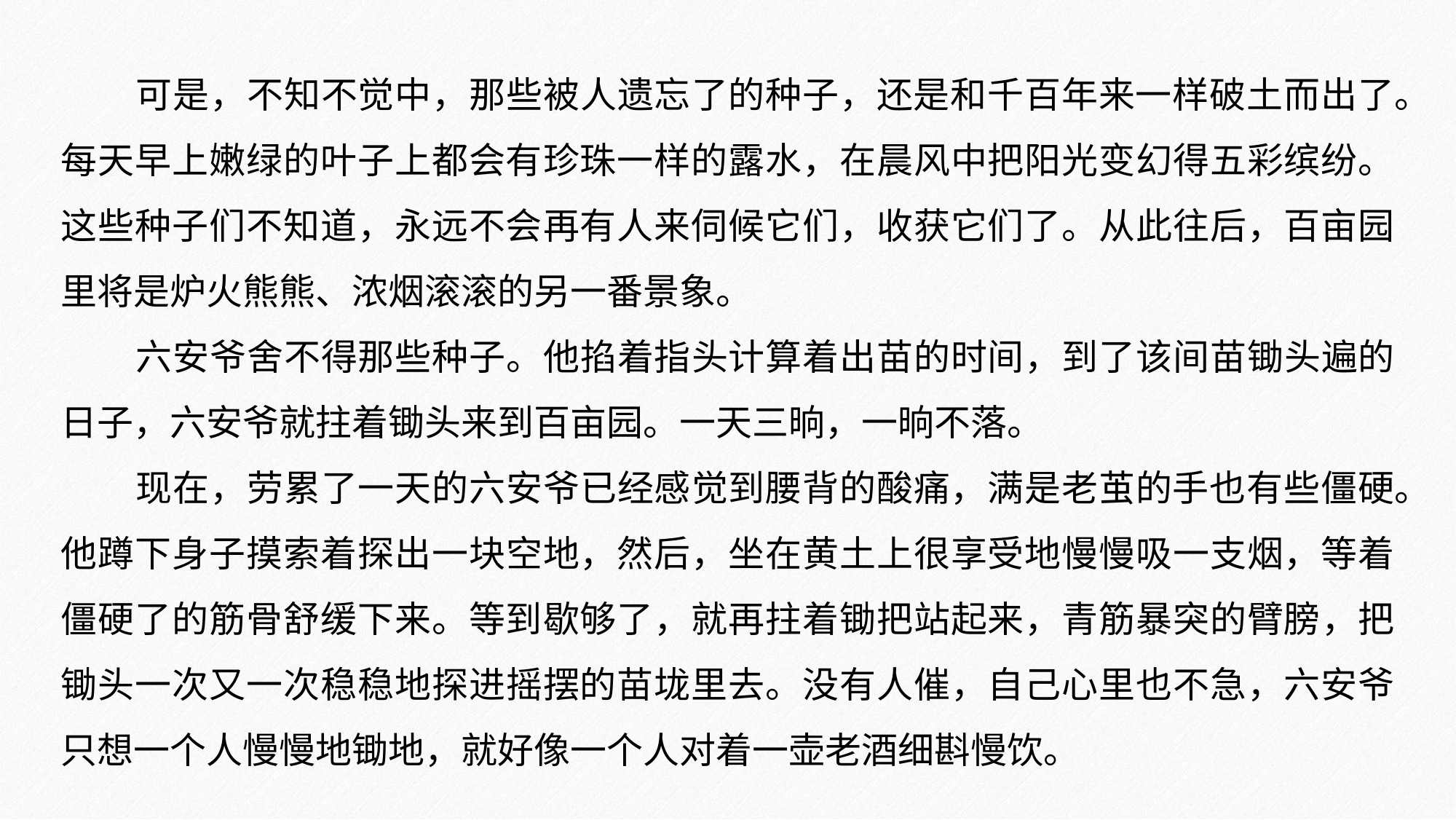

可是，不知不觉中，那些被人遗忘了的种子，还是和千百年来一样破土而出了。每天早上嫩绿的叶子上都会有珍珠一样的露水，在晨风中把阳光变幻得五彩缤纷。这些种子们不知道，永远不会再有人来伺候它们，收获它们了。从此往后，百亩园里将是炉火熊熊、浓烟滚滚的另一番景象。
六安爷舍不得那些种子。他掐着指头计算着出苗的时间，到了该间苗锄头遍的日子，六安爷就拄着锄头来到百亩园。一天三晌，一晌不落。
现在，劳累了一天的六安爷已经感觉到腰背的酸痛，满是老茧的手也有些僵硬。他蹲下身子摸索着探出一块空地，然后，坐在黄土上很享受地慢慢吸一支烟，等着僵硬了的筋骨舒缓下来。等到歇够了，就再拄着锄把站起来，青筋暴突的臂膀，把锄头一次又一次稳稳地探进摇摆的苗垅里去。没有人催，自己心里也不急，六安爷只想一个人慢慢地锄地，就好像一个人对着一壶老酒细斟慢饮。